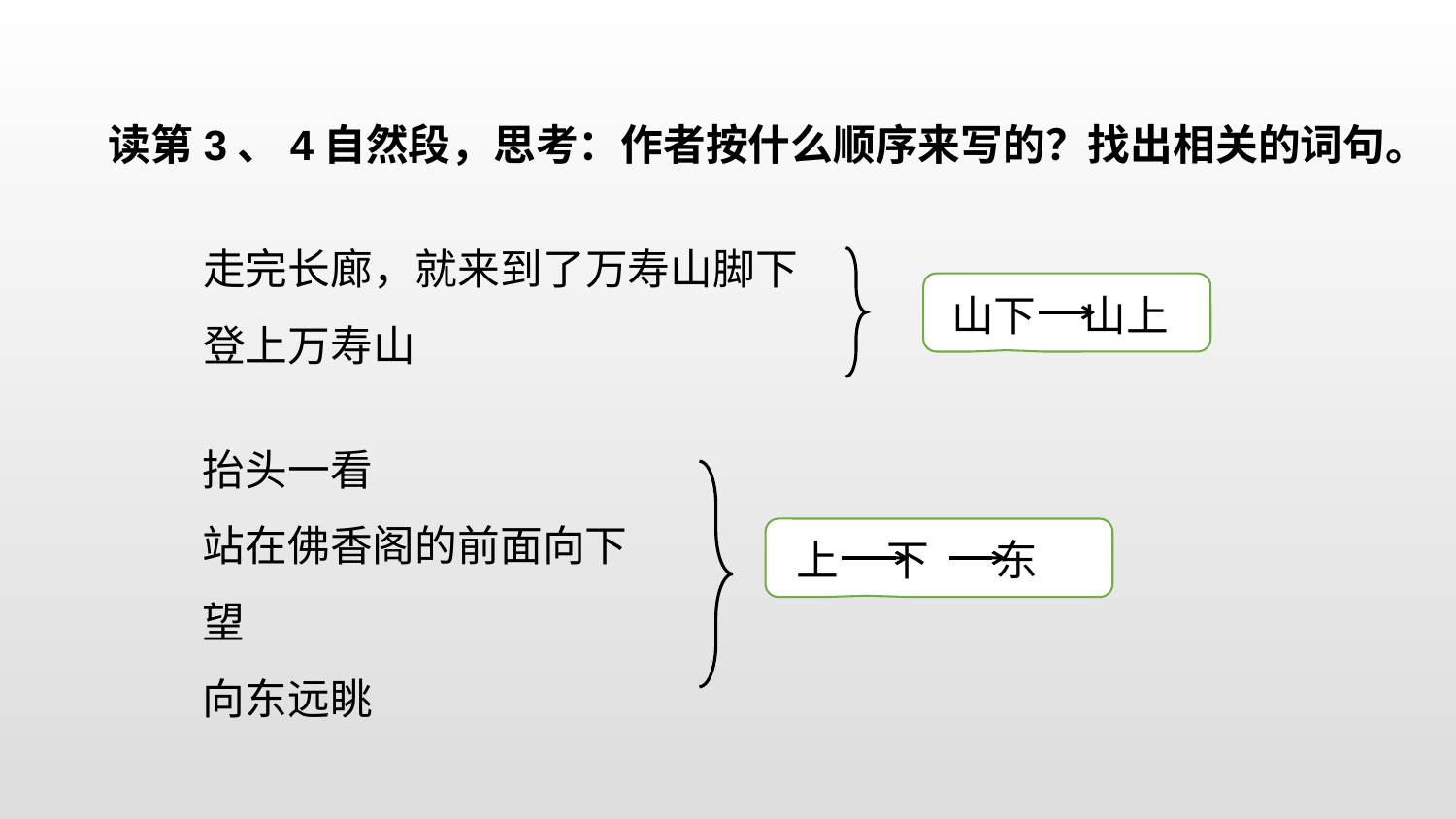

读第3、4自然段，思考：作者按什么顺序来写的？找出相关的词句。
走完长廊，就来到了万寿山脚下登上万寿山

山下     山上
抬头一看
站在佛香阁的前面向下望
向东远眺

上     下       东